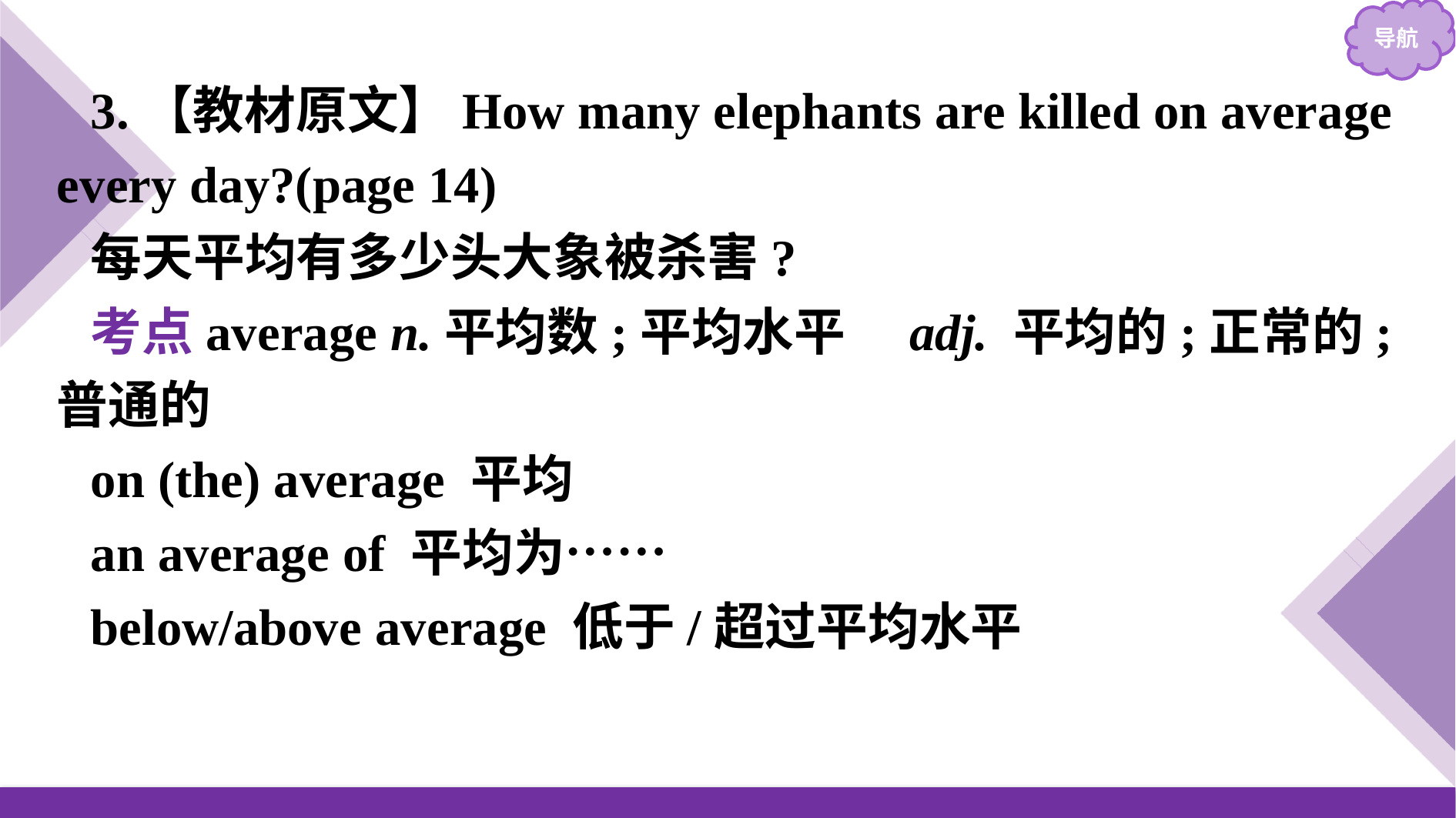

3.【教材原文】How many elephants are killed on average every day?(page 14)
每天平均有多少头大象被杀害?
考点average n.平均数;平均水平　adj. 平均的;正常的;普通的
on (the) average 平均
an average of 平均为……
below/above average 低于/超过平均水平